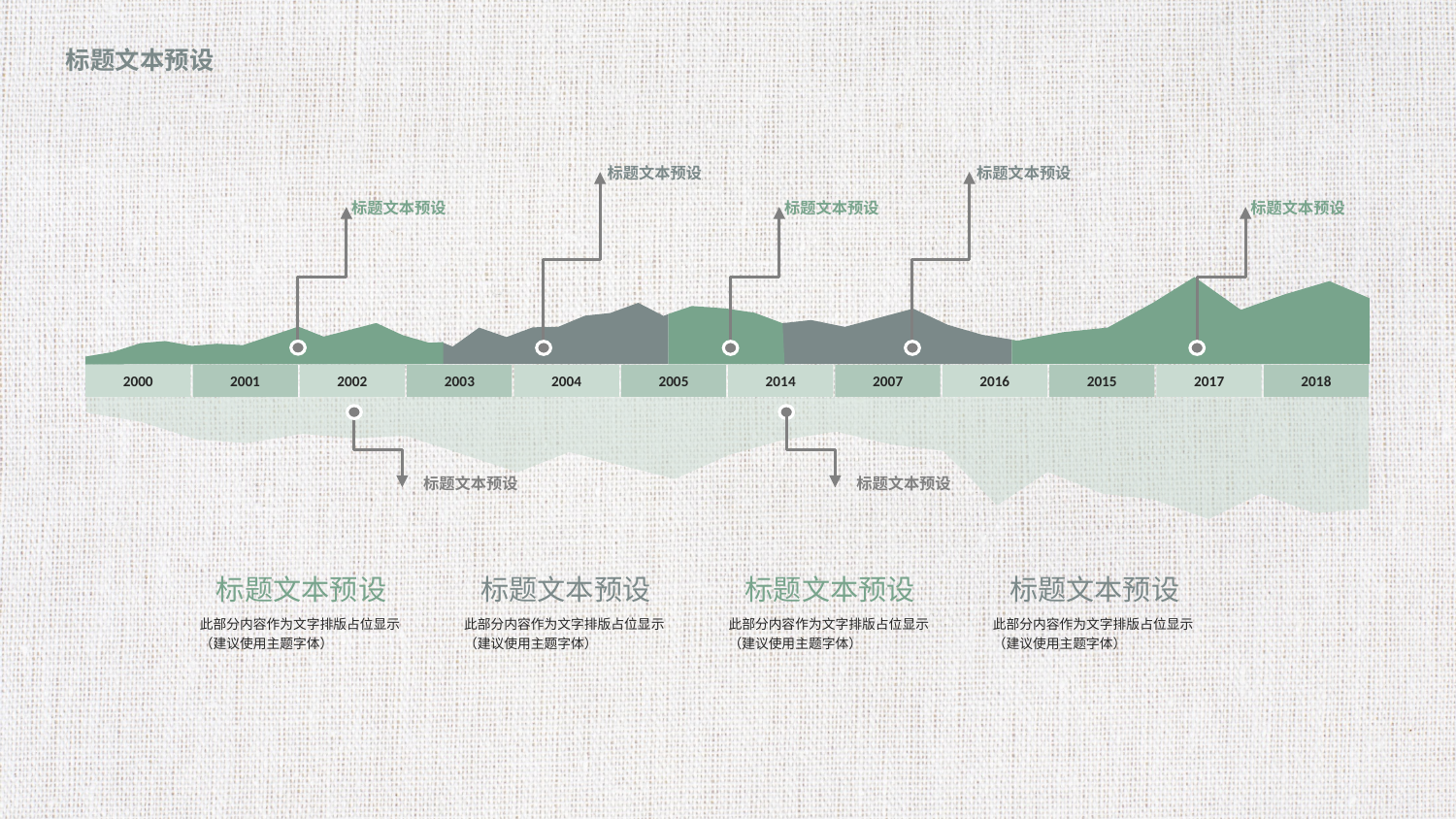

标题文本预设
标题文本预设
标题文本预设
标题文本预设
标题文本预设
标题文本预设

2000
2001
2002
2003
2004
2005
2014
2007
2016
2015
2017
2018

标题文本预设
标题文本预设
标题文本预设
此部分内容作为文字排版占位显示
（建议使用主题字体）
标题文本预设
此部分内容作为文字排版占位显示
（建议使用主题字体）
标题文本预设
此部分内容作为文字排版占位显示
（建议使用主题字体）
标题文本预设
此部分内容作为文字排版占位显示
（建议使用主题字体）